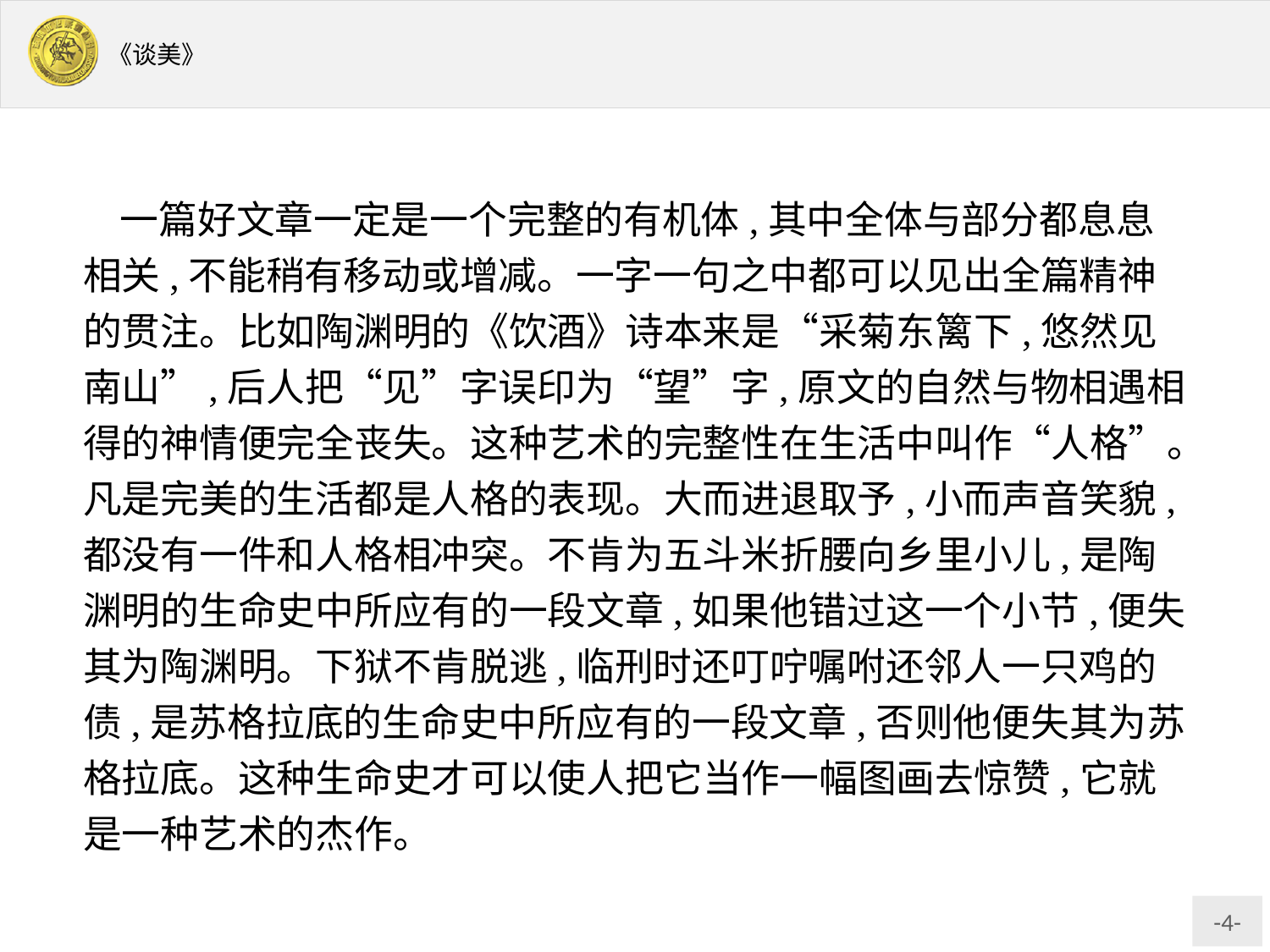

一篇好文章一定是一个完整的有机体,其中全体与部分都息息相关,不能稍有移动或增减。一字一句之中都可以见出全篇精神的贯注。比如陶渊明的《饮酒》诗本来是“采菊东篱下,悠然见南山”,后人把“见”字误印为“望”字,原文的自然与物相遇相得的神情便完全丧失。这种艺术的完整性在生活中叫作“人格”。凡是完美的生活都是人格的表现。大而进退取予,小而声音笑貌,都没有一件和人格相冲突。不肯为五斗米折腰向乡里小儿,是陶渊明的生命史中所应有的一段文章,如果他错过这一个小节,便失其为陶渊明。下狱不肯脱逃,临刑时还叮咛嘱咐还邻人一只鸡的债,是苏格拉底的生命史中所应有的一段文章,否则他便失其为苏格拉底。这种生命史才可以使人把它当作一幅图画去惊赞,它就是一种艺术的杰作。